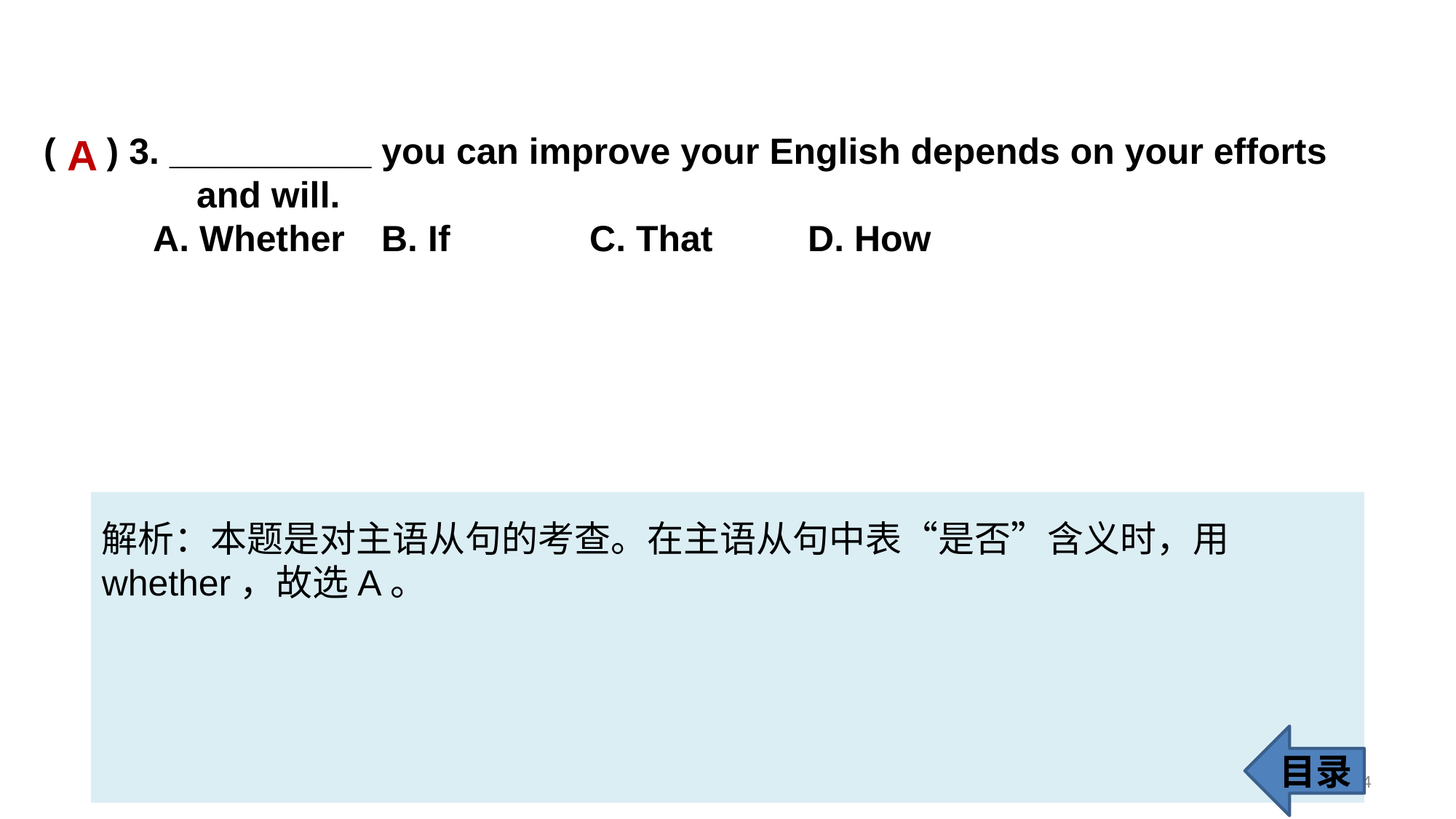

(     ) 3. __________ you can improve your English depends on your efforts
               and will.
	A. Whether 	 B. If     	C. That         	D. How
A

解析：本题是对主语从句的考查。在主语从句中表“是否”含义时，用
whether，故选A。
目录
64